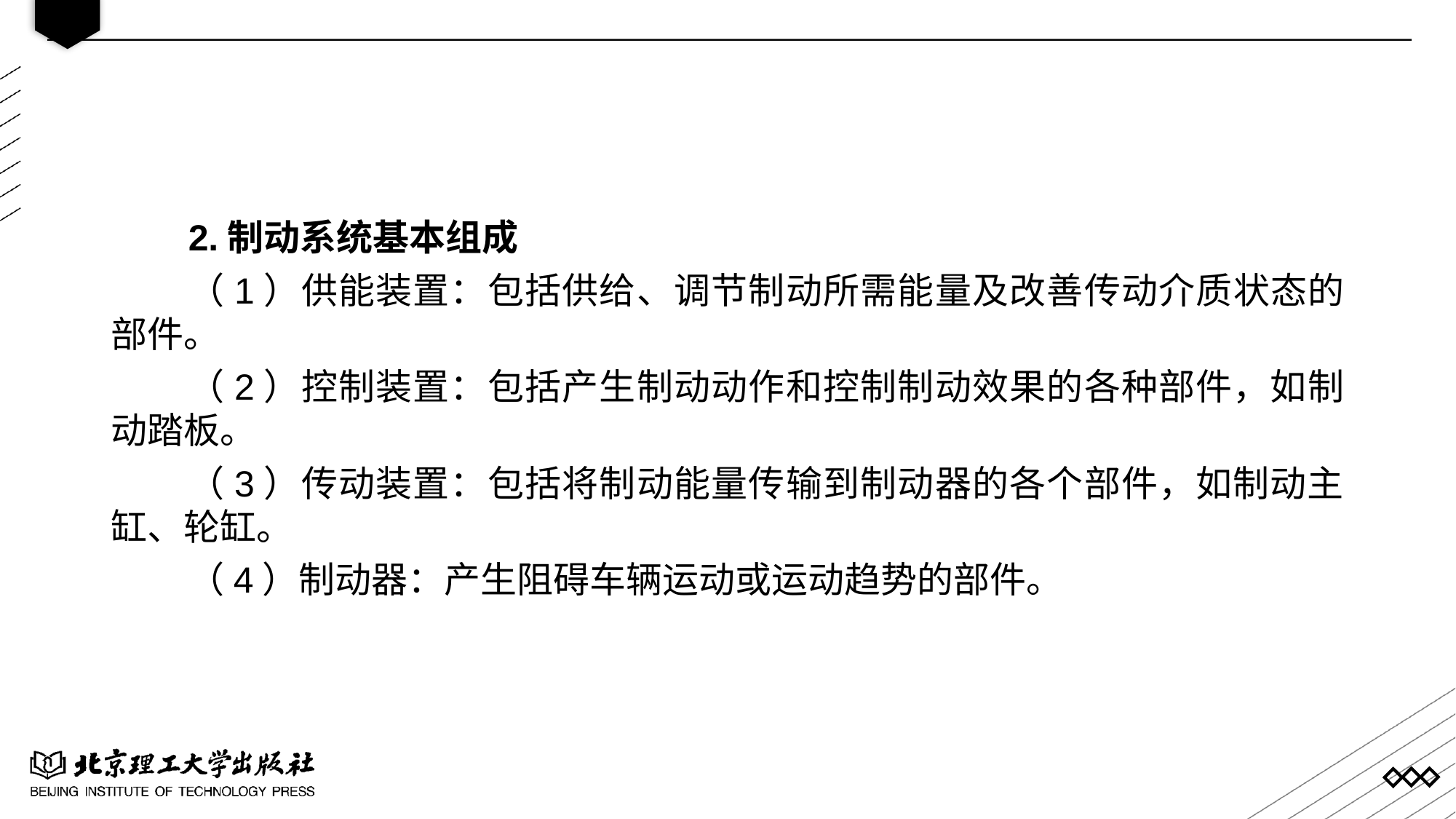

2.制动系统基本组成
（1）供能装置：包括供给、调节制动所需能量及改善传动介质状态的部件。
（2）控制装置：包括产生制动动作和控制制动效果的各种部件，如制动踏板。
（3）传动装置：包括将制动能量传输到制动器的各个部件，如制动主缸、轮缸。
（4）制动器：产生阻碍车辆运动或运动趋势的部件。